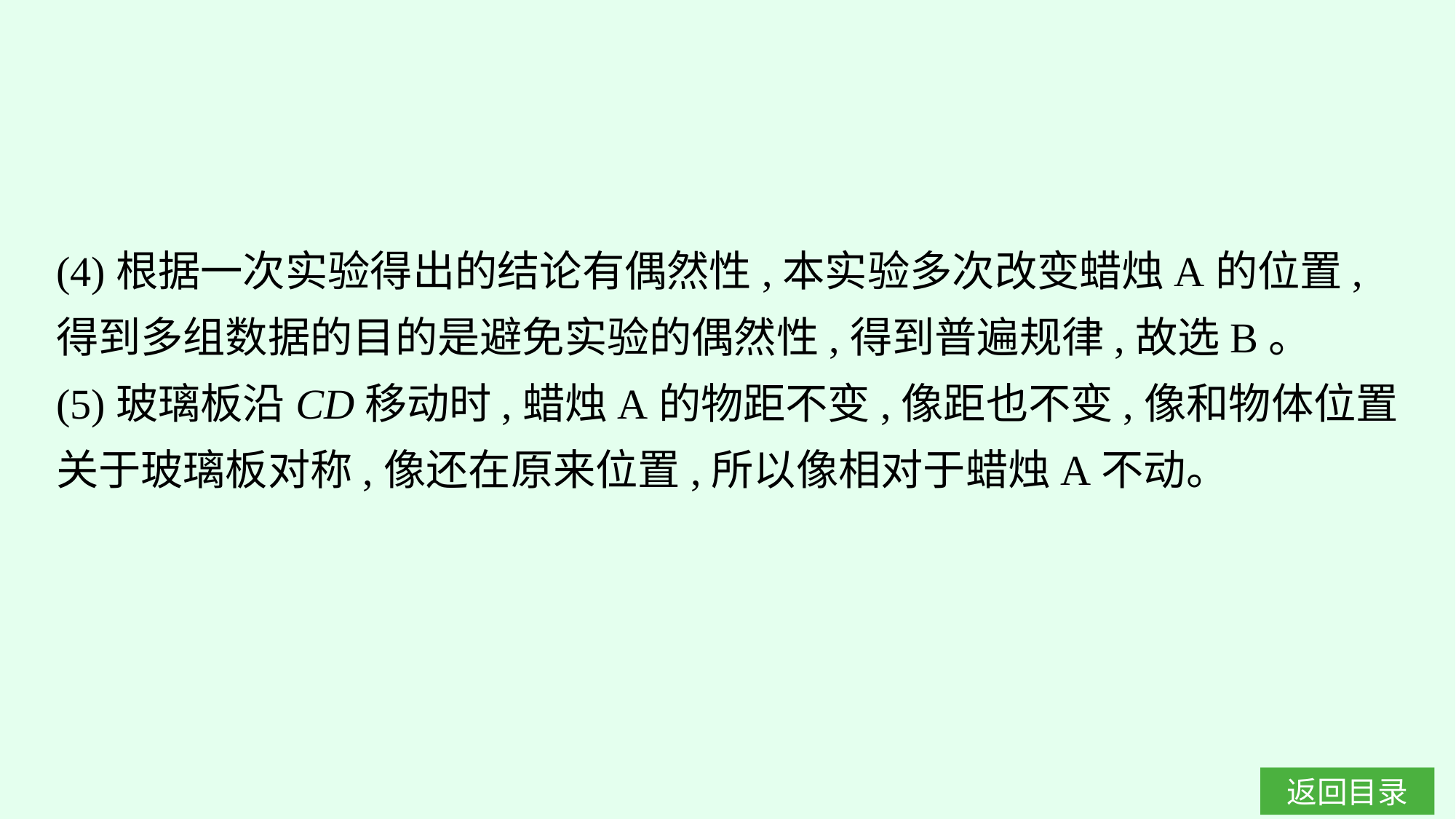

(4)根据一次实验得出的结论有偶然性,本实验多次改变蜡烛A的位置,得到多组数据的目的是避免实验的偶然性,得到普遍规律,故选B。
(5)玻璃板沿CD移动时,蜡烛A的物距不变,像距也不变,像和物体位置关于玻璃板对称,像还在原来位置,所以像相对于蜡烛A不动。